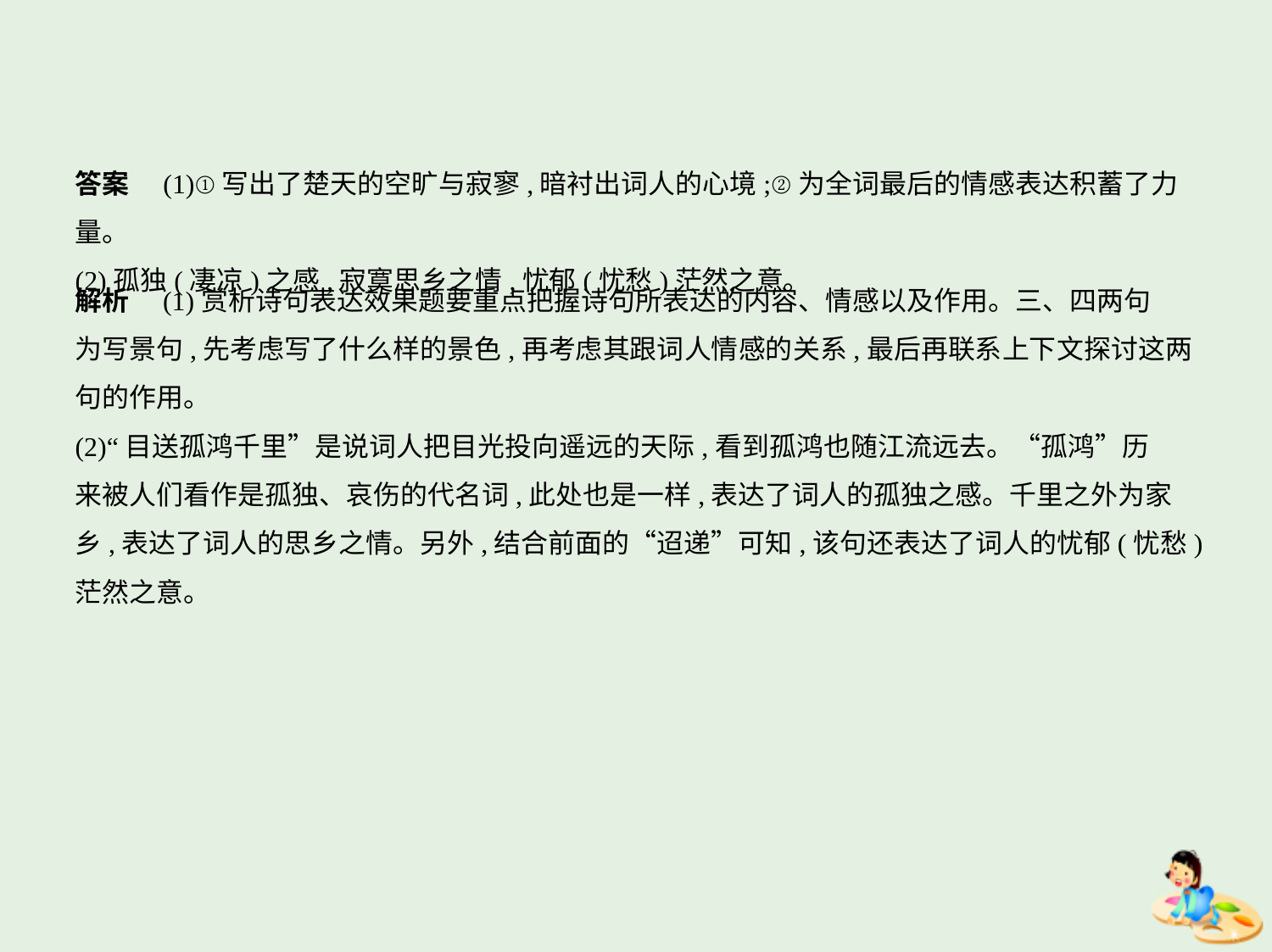

答案　(1)①写出了楚天的空旷与寂寥,暗衬出词人的心境;②为全词最后的情感表达积蓄了力量。
(2)孤独(凄凉)之感,寂寞思乡之情,忧郁(忧愁)茫然之意。
解析　(1)赏析诗句表达效果题要重点把握诗句所表达的内容、情感以及作用。三、四两句
为写景句,先考虑写了什么样的景色,再考虑其跟词人情感的关系,最后再联系上下文探讨这两
句的作用。
(2)“目送孤鸿千里”是说词人把目光投向遥远的天际,看到孤鸿也随江流远去。“孤鸿”历
来被人们看作是孤独、哀伤的代名词,此处也是一样,表达了词人的孤独之感。千里之外为家
乡,表达了词人的思乡之情。另外,结合前面的“迢递”可知,该句还表达了词人的忧郁(忧愁)
茫然之意。